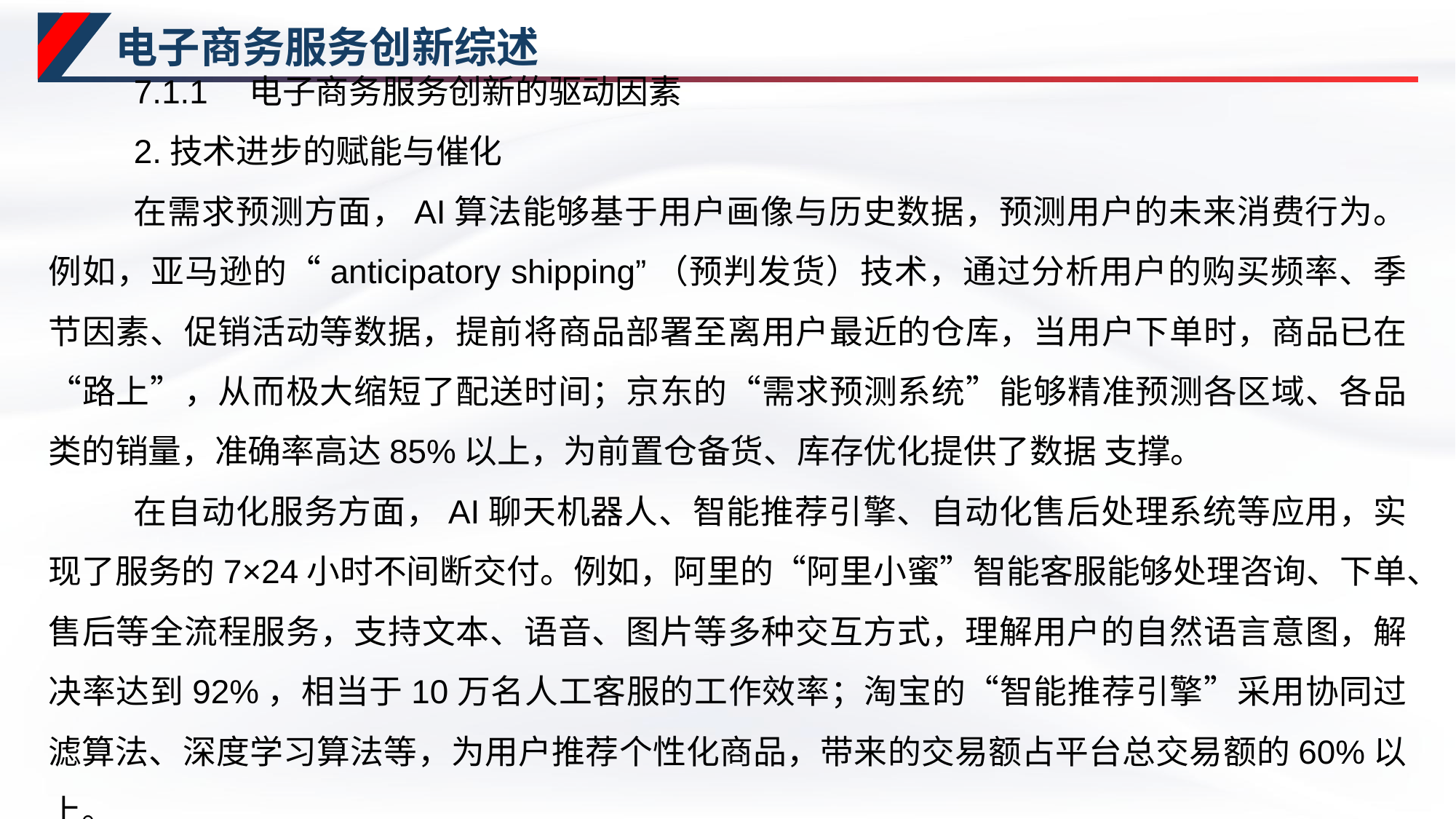

# 电子商务服务创新综述
7.1.1　电子商务服务创新的驱动因素
2.技术进步的赋能与催化
在需求预测方面，AI算法能够基于用户画像与历史数据，预测用户的未来消费行为。例如，亚马逊的“anticipatory shipping”（预判发货）技术，通过分析用户的购买频率、季节因素、促销活动等数据，提前将商品部署至离用户最近的仓库，当用户下单时，商品已在“路上”，从而极大缩短了配送时间；京东的“需求预测系统”能够精准预测各区域、各品类的销量，准确率高达85%以上，为前置仓备货、库存优化提供了数据 支撑。
在自动化服务方面，AI聊天机器人、智能推荐引擎、自动化售后处理系统等应用，实现了服务的7×24小时不间断交付。例如，阿里的“阿里小蜜”智能客服能够处理咨询、下单、售后等全流程服务，支持文本、语音、图片等多种交互方式，理解用户的自然语言意图，解决率达到92%，相当于10万名人工客服的工作效率；淘宝的“智能推荐引擎”采用协同过滤算法、深度学习算法等，为用户推荐个性化商品，带来的交易额占平台总交易额的60%以上。